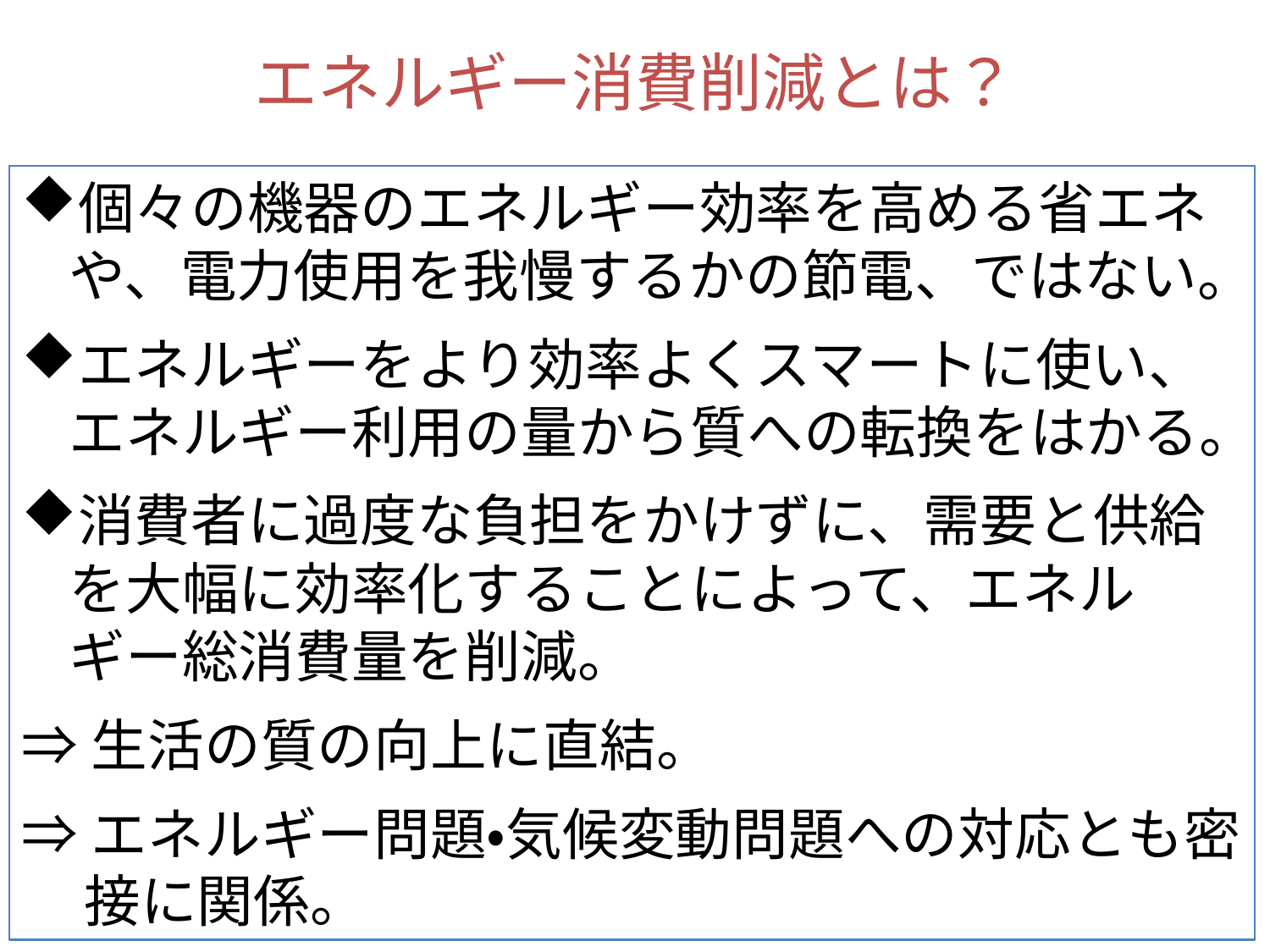

エネルギー消費削減とは？
個々の機器のエネルギー効率を高める省エネや、電力使用を我慢するかの節電、ではない。
エネルギーをより効率よくスマートに使い、エネルギー利用の量から質への転換をはかる。
消費者に過度な負担をかけずに、需要と供給を大幅に効率化することによって、エネルギー総消費量を削減。
⇒生活の質の向上に直結。
⇒エネルギー問題・気候変動問題への対応とも密接に関係。